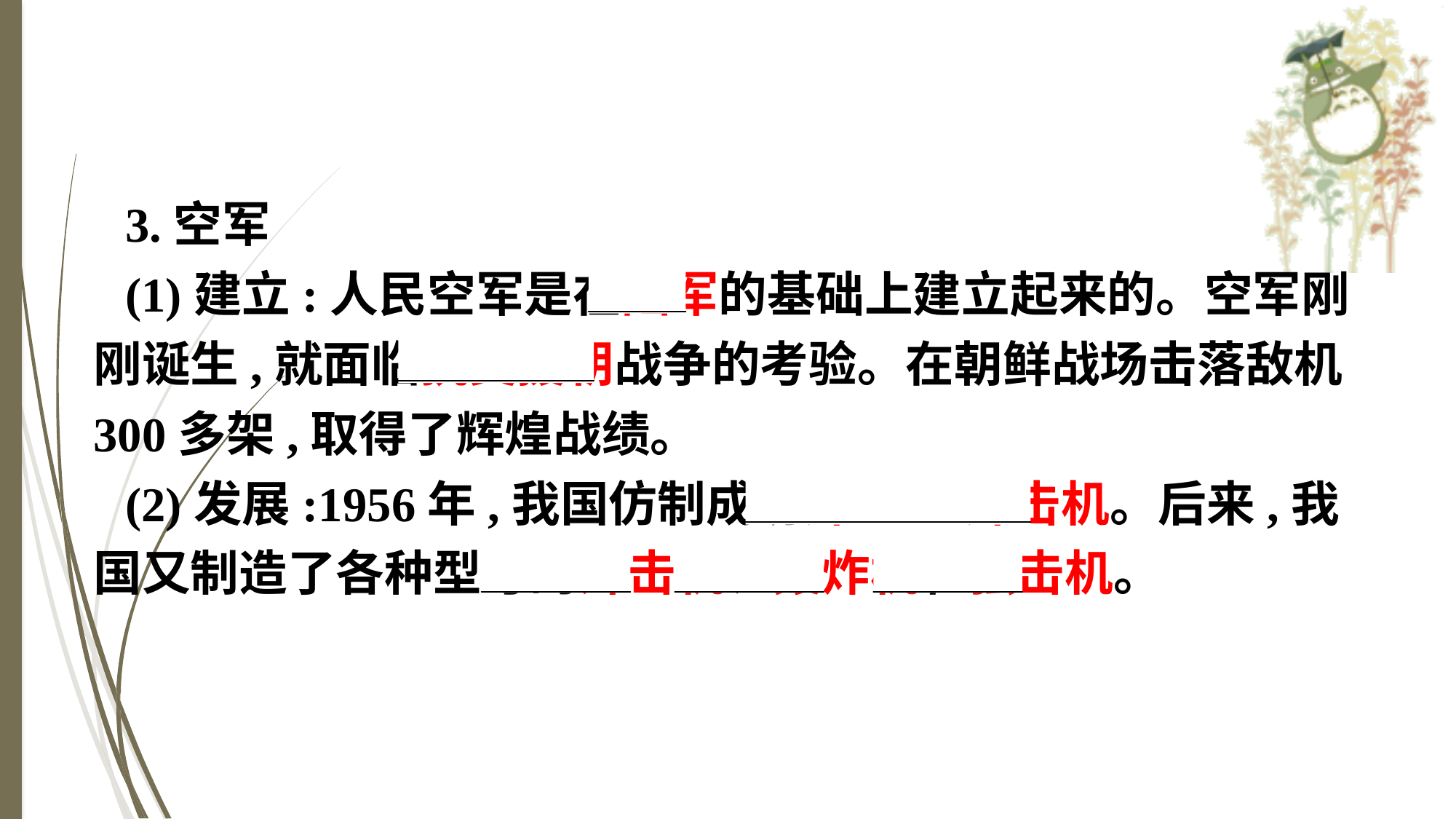

3.空军
(1)建立:人民空军是在陆军的基础上建立起来的。空军刚刚诞生,就面临抗美援朝战争的考验。在朝鲜战场击落敌机300多架,取得了辉煌战绩。
(2)发展:1956年,我国仿制成功歼-5型歼击机。后来,我国又制造了各种型号的歼击机、轰炸机和强击机。